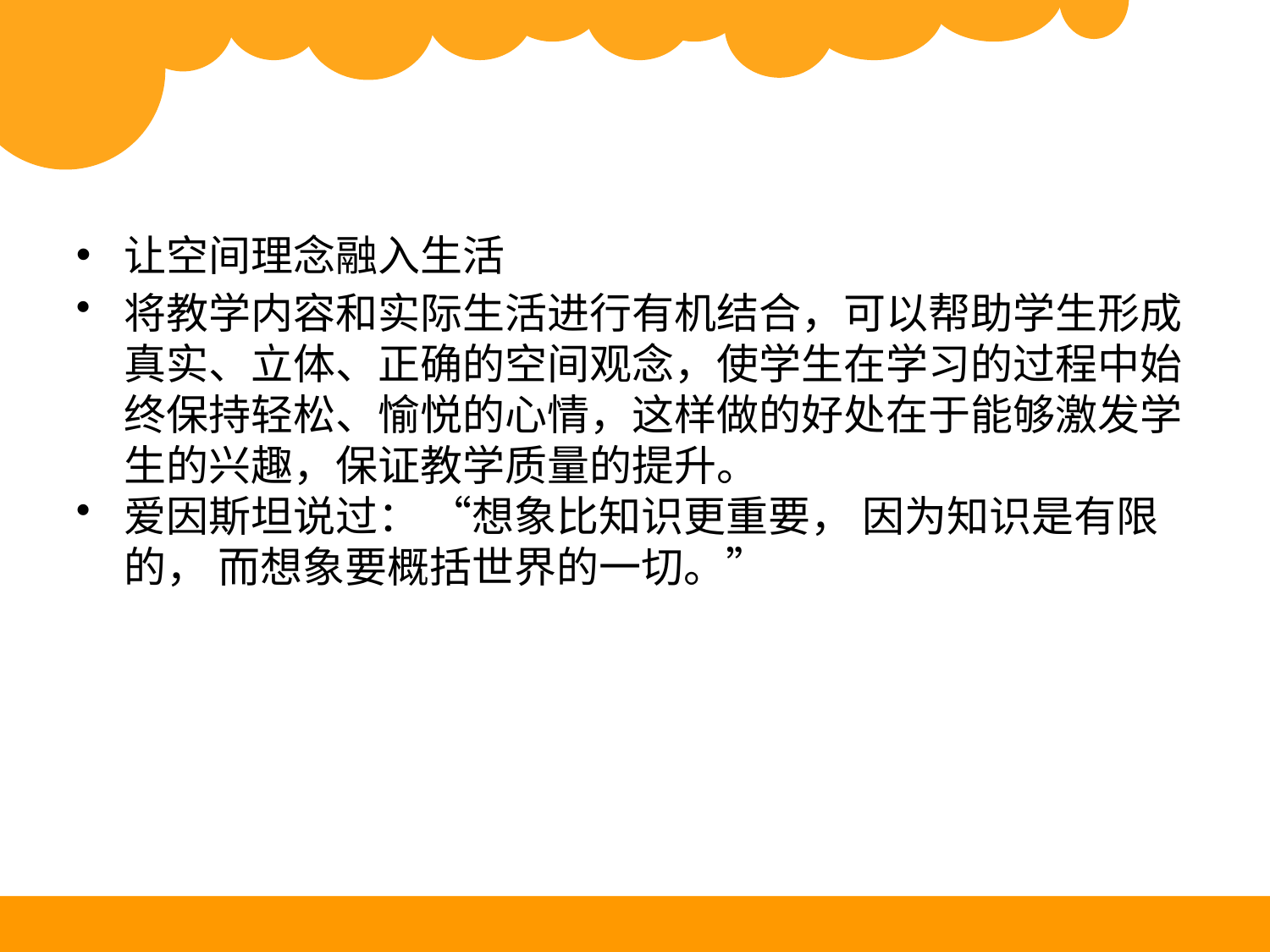

让空间理念融入生活
将教学内容和实际生活进行有机结合，可以帮助学生形成真实、立体、正确的空间观念，使学生在学习的过程中始终保持轻松、愉悦的心情，这样做的好处在于能够激发学 生的兴趣，保证教学质量的提升。
爱因斯坦说过： “想象比知识更重要， 因为知识是有限的， 而想象要概括世界的一切。”